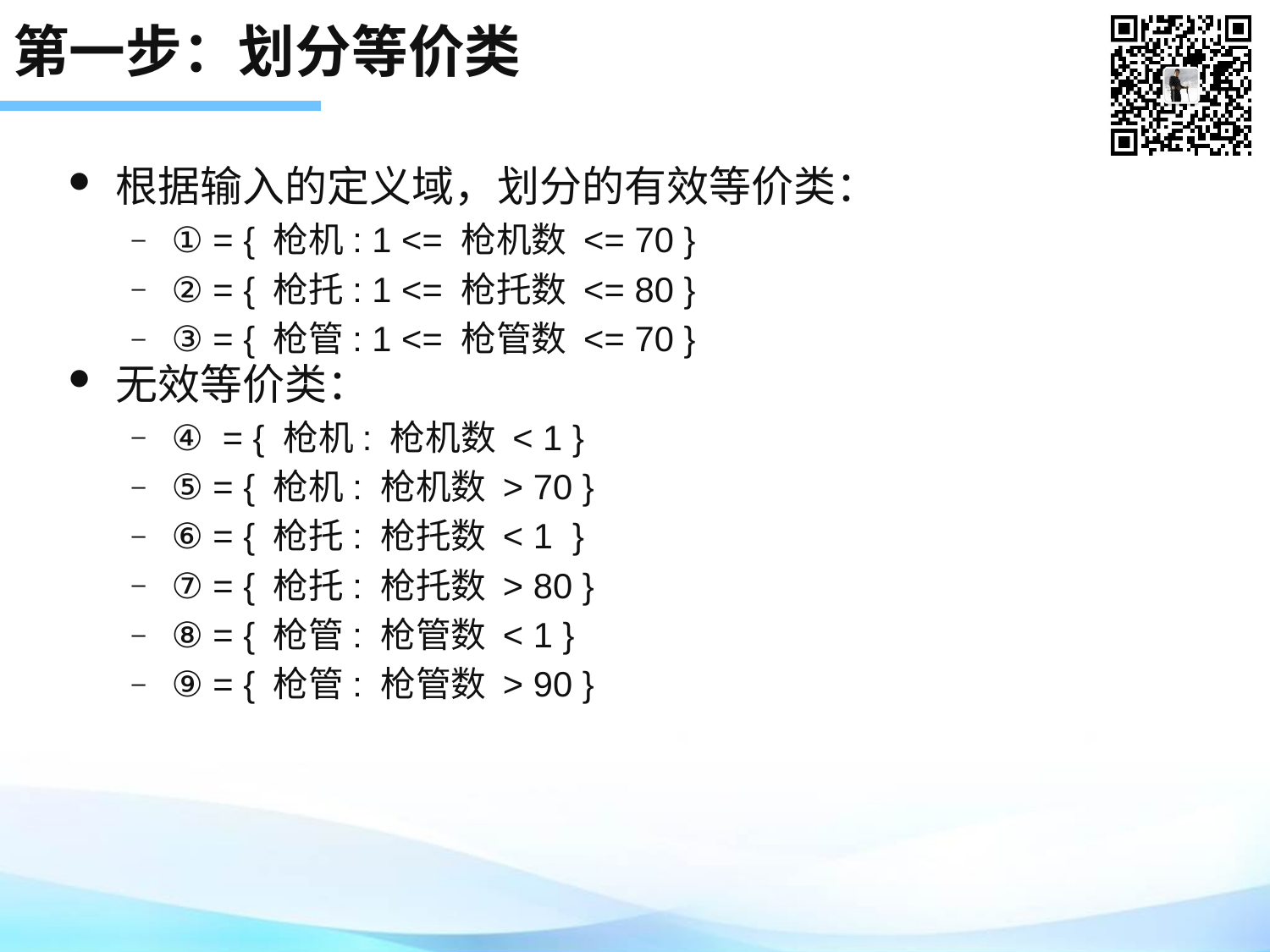

# 第一步：划分等价类
根据输入的定义域，划分的有效等价类：
① = { 枪机: 1 <= 枪机数 <= 70 }
② = { 枪托: 1 <= 枪托数 <= 80 }
③ = { 枪管: 1 <= 枪管数 <= 70 }
无效等价类：
④  = { 枪机: 枪机数 < 1 }
⑤ = { 枪机: 枪机数 > 70 }
⑥ = { 枪托: 枪托数 < 1  }
⑦ = { 枪托: 枪托数 > 80 }
⑧ = { 枪管: 枪管数 < 1 }
⑨ = { 枪管: 枪管数 > 90 }